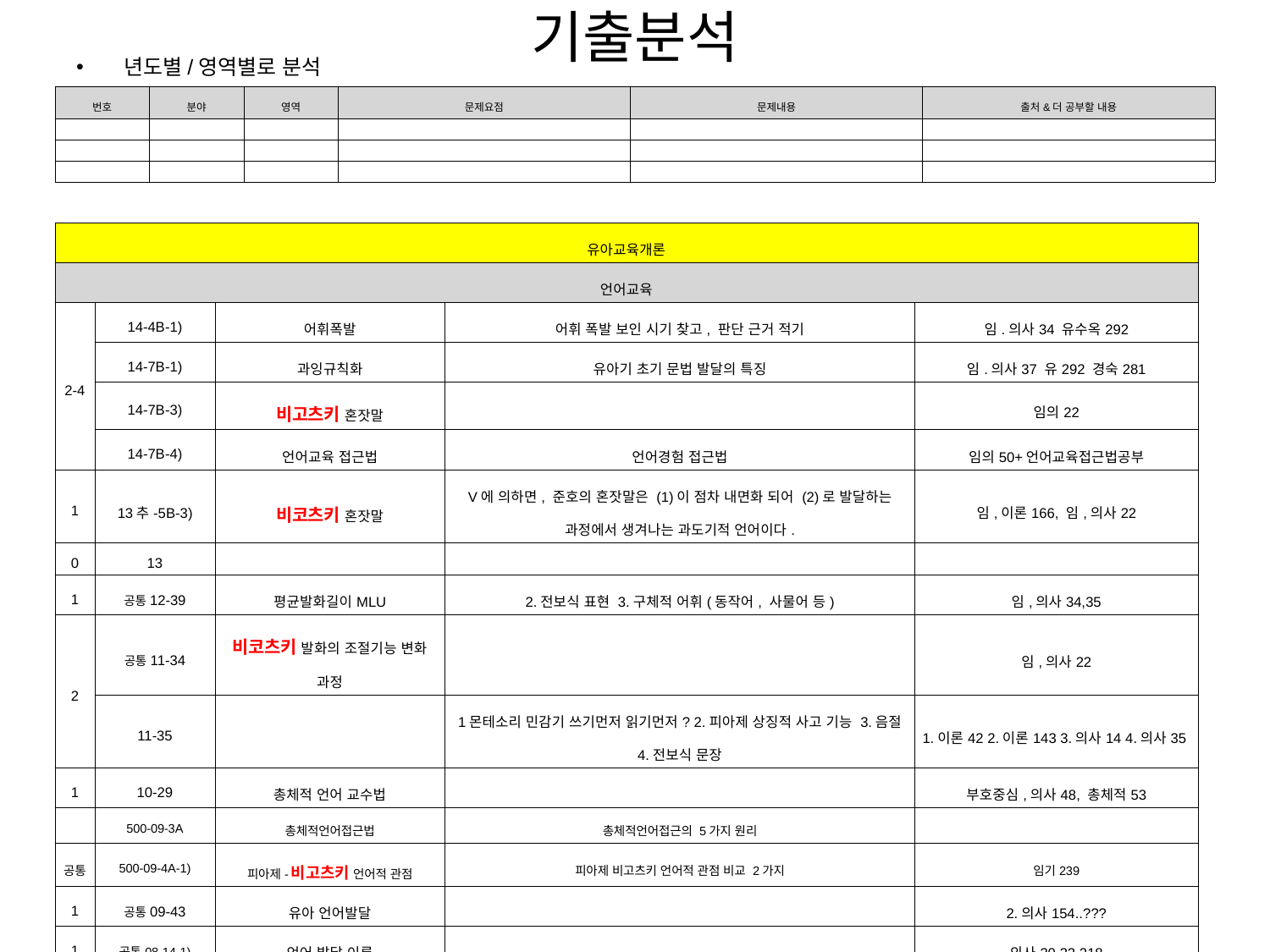

# 기출분석

년도별/영역별로 분석
| 번호 | 분야 | 영역 | 문제요점 | 문제내용 | 출처&더 공부할 내용 |
| --- | --- | --- | --- | --- | --- |
|  |  |  |  |  |  |
|  |  |  |  |  |  |
|  |  |  |  |  |  |
| 유아교육개론 |  |  |  |  |
| --- | --- | --- | --- | --- |
| 언어교육 |  |  |  |  |
| 2-4 | 14-4B-1) | 어휘폭발 | 어휘 폭발 보인 시기 찾고, 판단 근거 적기 | 임.의사34 유수옥292 |
|  | 14-7B-1) | 과잉규칙화 | 유아기 초기 문법 발달의 특징 | 임.의사37 유292 경숙281 |
|  | 14-7B-3) | 비고츠키 혼잣말 |  | 임의22 |
|  | 14-7B-4) | 언어교육 접근법 | 언어경험 접근법 | 임의50+언어교육접근법공부 |
| 1 | 13추-5B-3) | 비코츠키 혼잣말 | V에 의하면, 준호의 혼잣말은 (1)이 점차 내면화 되어 (2)로 발달하는 과정에서 생겨나는 과도기적 언어이다. | 임,이론166, 임,의사22 |
| 0 | 13 |  |  |  |
| 1 | 공통12-39 | 평균발화길이MLU | 2.전보식 표현 3.구체적 어휘(동작어, 사물어 등) | 임,의사34,35 |
| 2 | 공통11-34 | 비코츠키 발화의 조절기능 변화 과정 |  | 임,의사22 |
|  | 11-35 |  | 1몬테소리 민감기 쓰기먼저 읽기먼저? 2.피아제 상징적 사고 기능 3.음절 4.전보식 문장 | 1.이론42 2.이론143 3.의사14 4.의사35 |
| 1 | 10-29 | 총체적 언어 교수법 |  | 부호중심,의사48, 총체적53 |
|  | 500-09-3A | 총체적언어접근법 | 총체적언어접근의 5가지 원리 |  |
| 공통 | 500-09-4A-1) | 피아제-비고츠키 언어적 관점 | 피아제 비고츠키 언어적 관점 비교 2가지 | 임기239 |
| 1 | 공통09-43 | 유아 언어발달 |  | 2.의사154..??? |
| 1 | 공통08-14-1) | 언어 발달 이론 |  | 의사30.32.218 |
| 0 | 07,06,05, 04,03,02,01 |  |  |  |